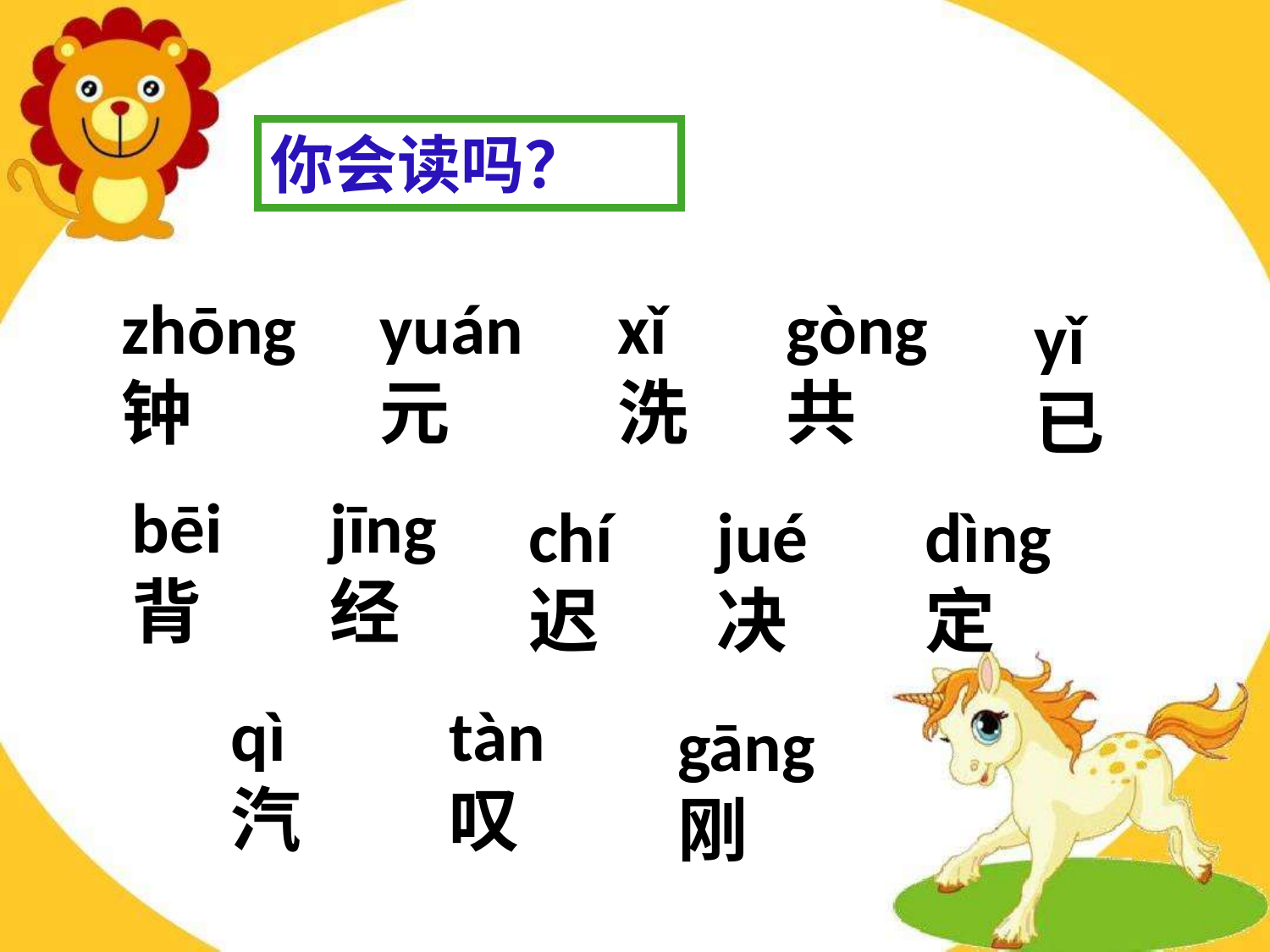

你会读吗？
zhōng钟
yuán
元
xǐ
洗
gòng
共
yǐ
已
bēi
背
jīng
经
chí
迟
jué
决
dìng
定
qì
汽
tàn
叹
gāng
刚